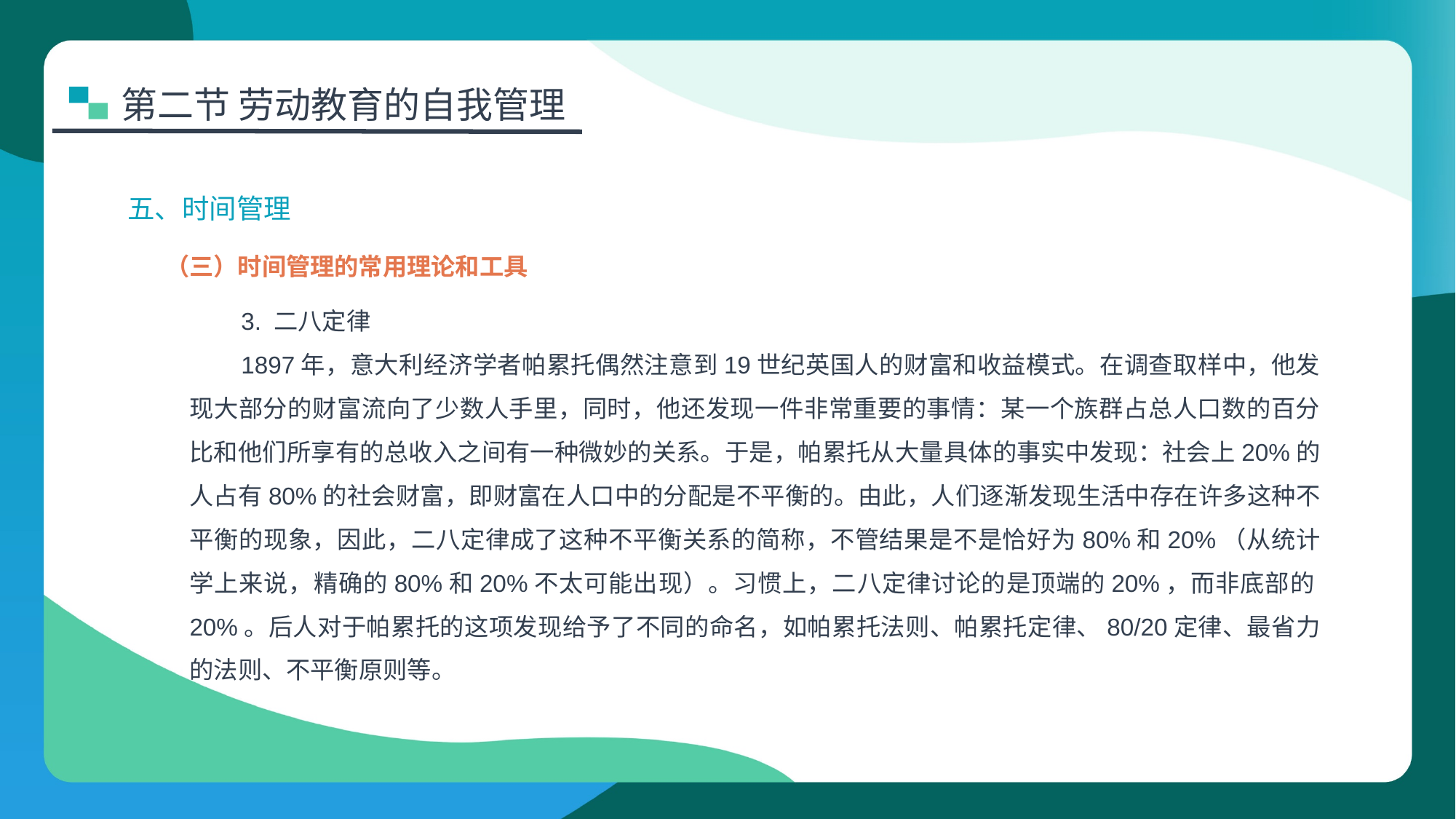

第二节 劳动教育的自我管理

五、时间管理
（三）时间管理的常用理论和工具
3. 二八定律
1897年，意大利经济学者帕累托偶然注意到19世纪英国人的财富和收益模式。在调查取样中，他发现大部分的财富流向了少数人手里，同时，他还发现一件非常重要的事情：某一个族群占总人口数的百分比和他们所享有的总收入之间有一种微妙的关系。于是，帕累托从大量具体的事实中发现：社会上20%的人占有80%的社会财富，即财富在人口中的分配是不平衡的。由此，人们逐渐发现生活中存在许多这种不平衡的现象，因此，二八定律成了这种不平衡关系的简称，不管结果是不是恰好为80%和20%（从统计学上来说，精确的80%和20%不太可能出现）。习惯上，二八定律讨论的是顶端的20%，而非底部的20%。后人对于帕累托的这项发现给予了不同的命名，如帕累托法则、帕累托定律、80/20定律、最省力的法则、不平衡原则等。